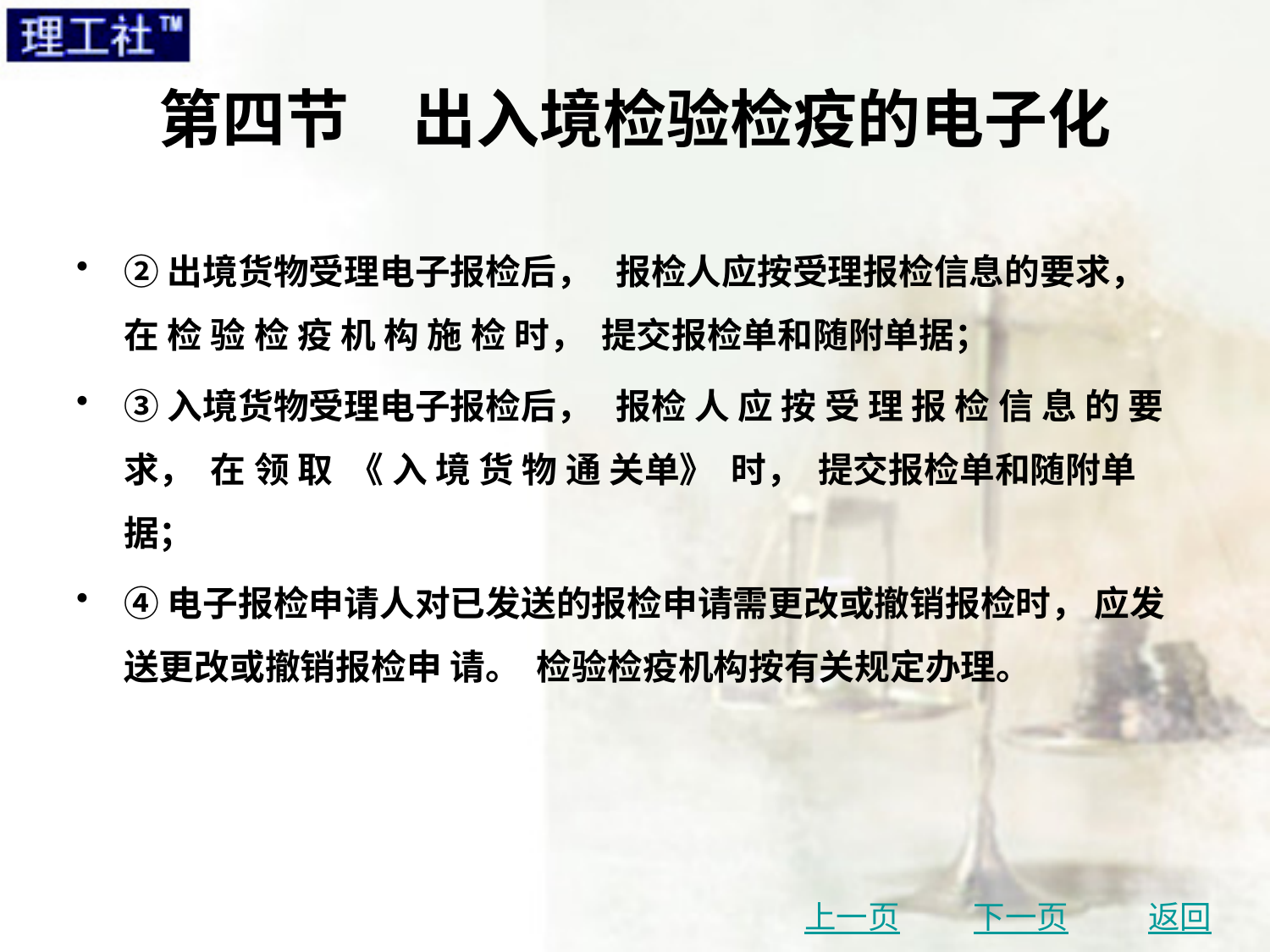

# 第四节　出入境检验检疫的电子化
②出境货物受理电子报检后，   报检人应按受理报检信息的要求，   在 检 验 检 疫 机 构 施 检 时，  提交报检单和随附单据；
③入境货物受理电子报检后，   报检 人 应 按 受 理 报 检 信 息 的 要 求，  在 领 取  《 入 境 货 物 通 关单》  时，  提交报检单和随附单据；
④电子报检申请人对已发送的报检申请需更改或撤销报检时， 应发送更改或撤销报检申 请。  检验检疫机构按有关规定办理。

上一页
下一页
返回